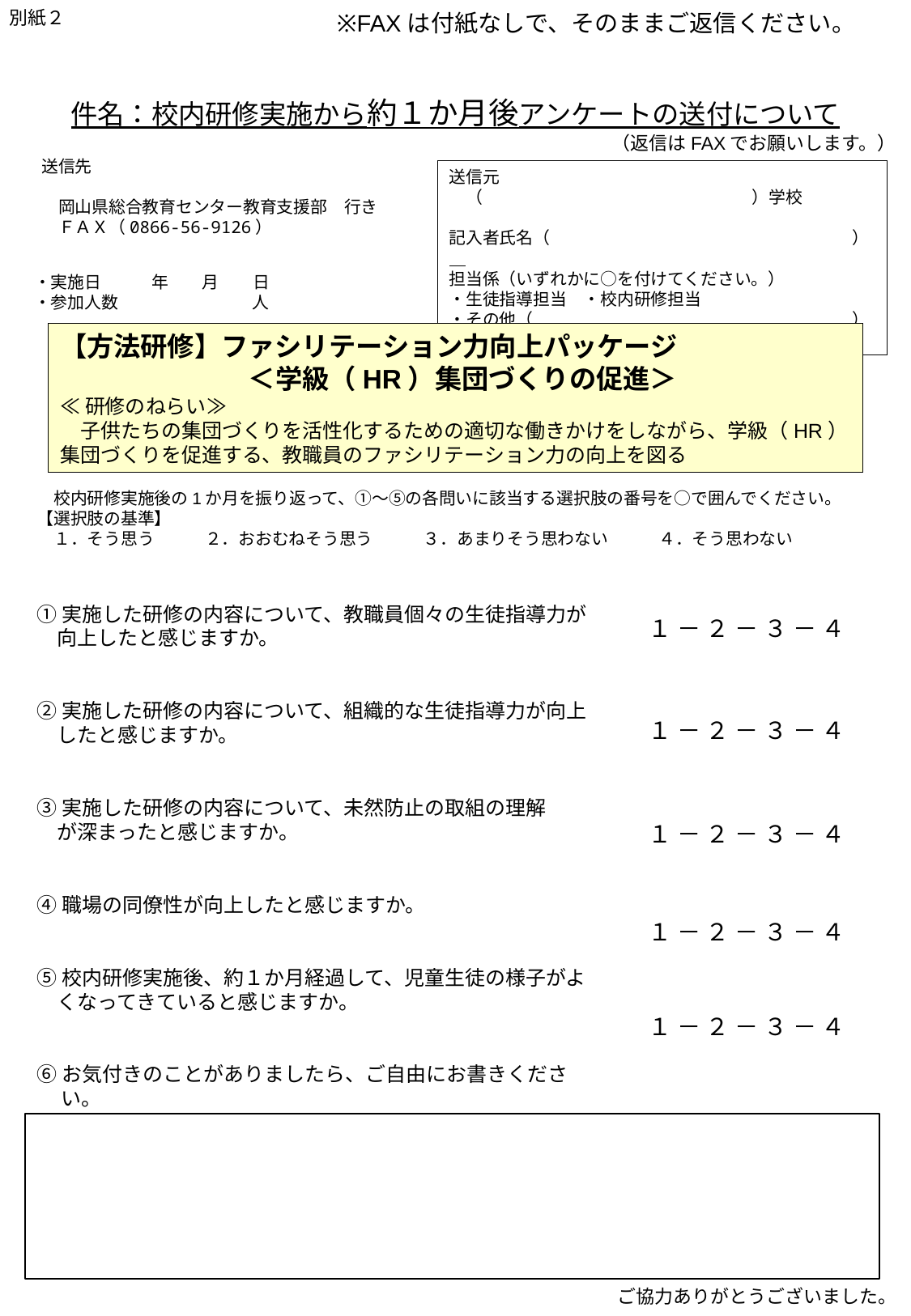

別紙２
※FAXは付紙なしで、そのままご返信ください。
件名：校内研修実施から約１か月後アンケートの送付について
（返信はFAXでお願いします。）
送信先

　岡山県総合教育センター教育支援部　行き
　ＦＡＸ（0866-56-9126）

送信元
　（　　　　　　　　　　　　　　　　）学校

記入者氏名（　　　　　　　　　　　　　　　　　　）
担当係（いずれかに○を付けてください。）
・生徒指導担当　・校内研修担当
・その他（　　　　　　　　　　　　　　　　　　　）
・実施日　　　年　　月　　日
・参加人数　　　　　　　　人
【方法研修】ファシリテーション力向上パッケージ
　　　　　　　＜学級（HR）集団づくりの促進＞
≪研修のねらい≫
　子供たちの集団づくりを活性化するための適切な働きかけをしながら、学級（HR）集団づくりを促進する、教職員のファシリテーション力の向上を図る
　校内研修実施後の1か月を振り返って、①～⑤の各問いに該当する選択肢の番号を○で囲んでください。
【選択肢の基準】
　１．そう思う　　　２．おおむねそう思う　　　３．あまりそう思わない　　　４．そう思わない
①実施した研修の内容について、教職員個々の生徒指導力が
　向上したと感じますか。

②実施した研修の内容について、組織的な生徒指導力が向上
　したと感じますか。

③実施した研修の内容について、未然防止の取組の理解
　が深まったと感じますか。

④職場の同僚性が向上したと感じますか。

⑤校内研修実施後、約１か月経過して、児童生徒の様子がよ
　くなってきていると感じますか。

⑥お気付きのことがありましたら、ご自由にお書きください。
１ － ２ － ３ － ４
１ － ２ － ３ － ４
１ － ２ － ３ － ４
１ － ２ － ３ － ４
１ － ２ － ３ － ４

　ご協力ありがとうございました。